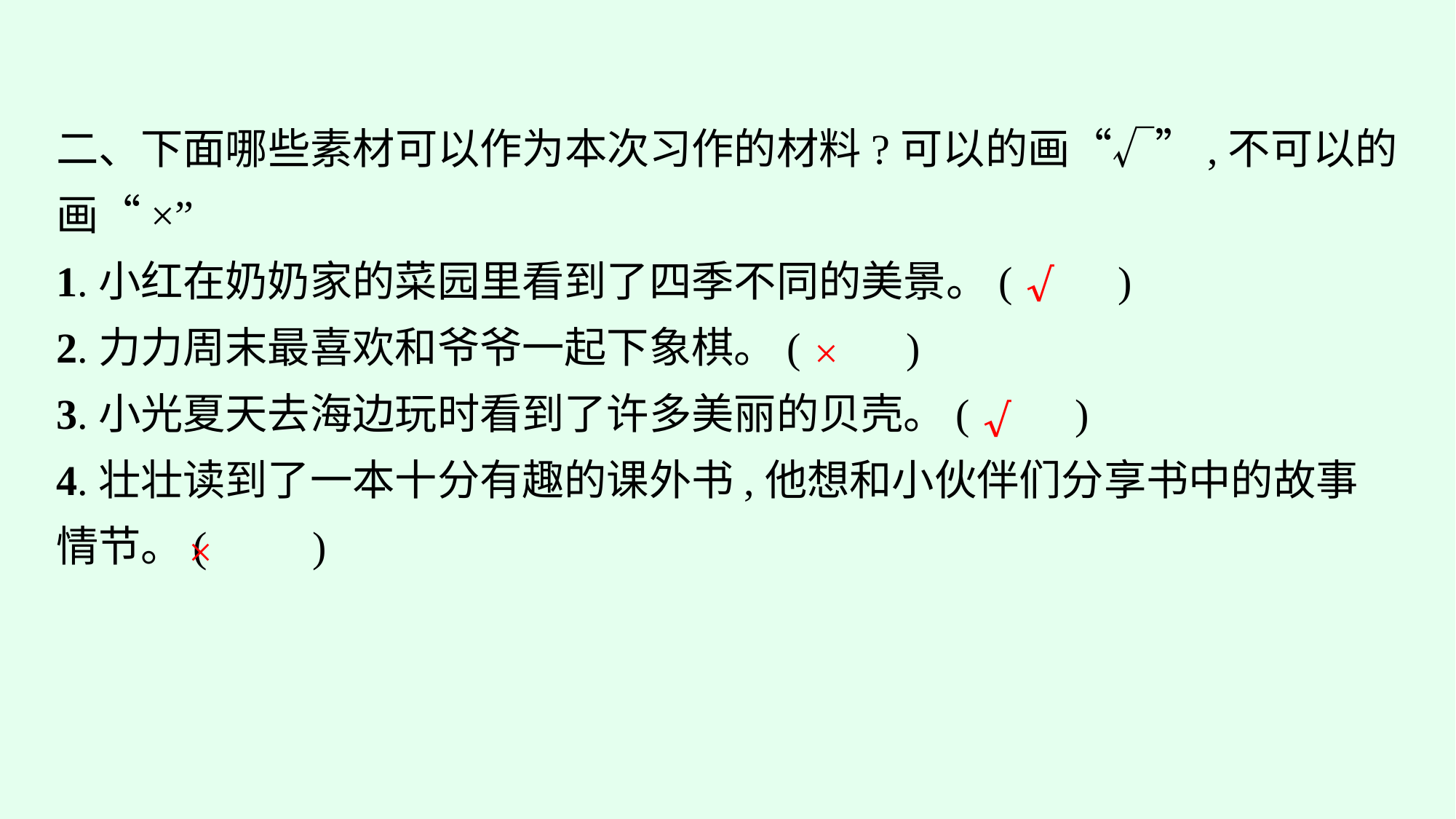

二、下面哪些素材可以作为本次习作的材料?可以的画“√”,不可以的画“×”
1.小红在奶奶家的菜园里看到了四季不同的美景。(　　)
2.力力周末最喜欢和爷爷一起下象棋。(　　)
3.小光夏天去海边玩时看到了许多美丽的贝壳。(　　)
4.壮壮读到了一本十分有趣的课外书,他想和小伙伴们分享书中的故事情节。(　　)
√
×
√
×